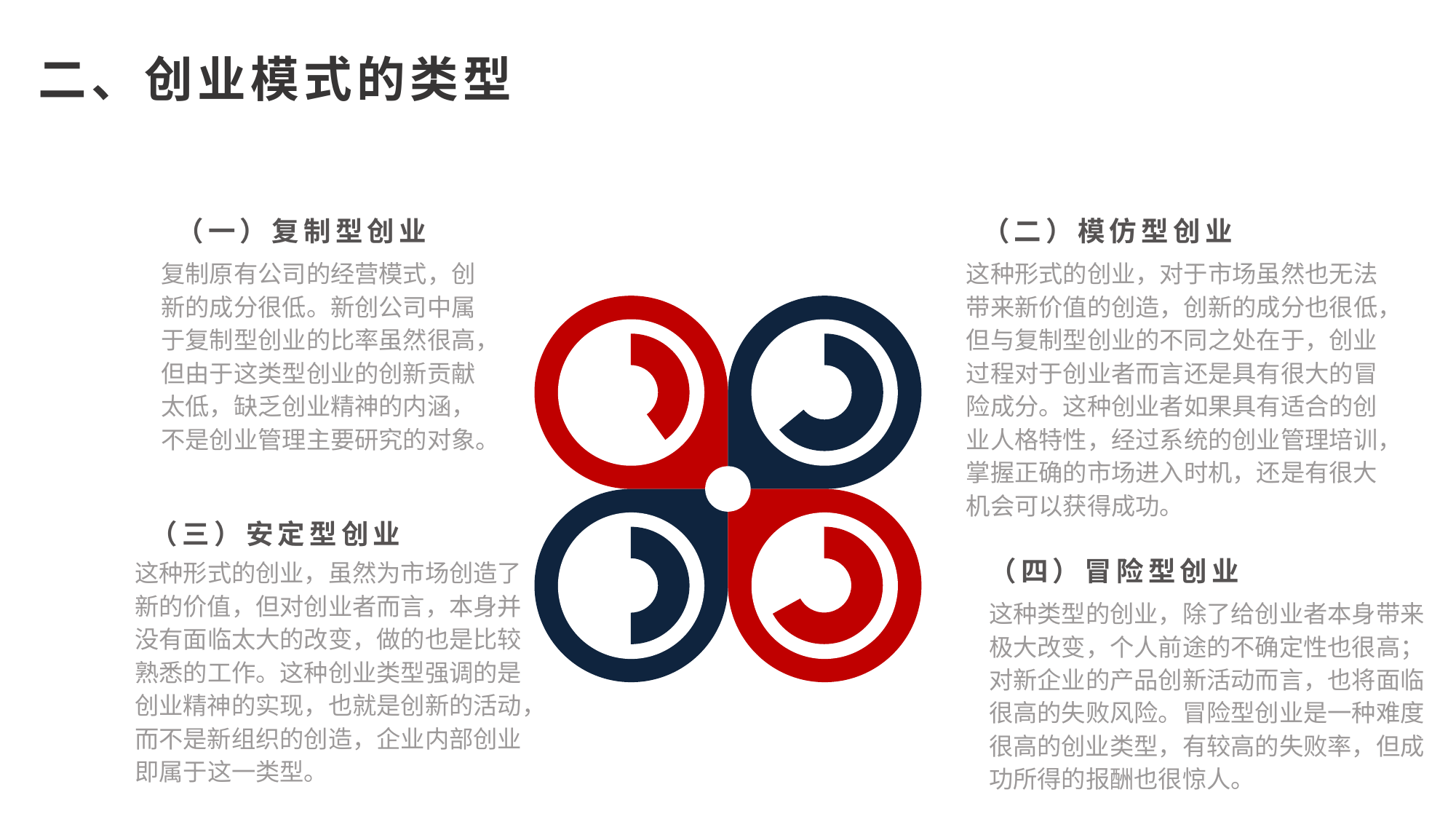

二、创业模式的类型
（一）复制型创业
复制原有公司的经营模式，创新的成分很低。新创公司中属于复制型创业的比率虽然很高，但由于这类型创业的创新贡献太低，缺乏创业精神的内涵，不是创业管理主要研究的对象。
（二）模仿型创业
这种形式的创业，对于市场虽然也无法带来新价值的创造，创新的成分也很低，但与复制型创业的不同之处在于，创业过程对于创业者而言还是具有很大的冒险成分。这种创业者如果具有适合的创业人格特性，经过系统的创业管理培训，掌握正确的市场进入时机，还是有很大机会可以获得成功。

（三）安定型创业
这种形式的创业，虽然为市场创造了新的价值，但对创业者而言，本身并没有面临太大的改变，做的也是比较熟悉的工作。这种创业类型强调的是创业精神的实现，也就是创新的活动，而不是新组织的创造，企业内部创业即属于这一类型。
（四）冒险型创业
这种类型的创业，除了给创业者本身带来极大改变，个人前途的不确定性也很高；对新企业的产品创新活动而言，也将面临很高的失败风险。冒险型创业是一种难度很高的创业类型，有较高的失败率，但成功所得的报酬也很惊人。